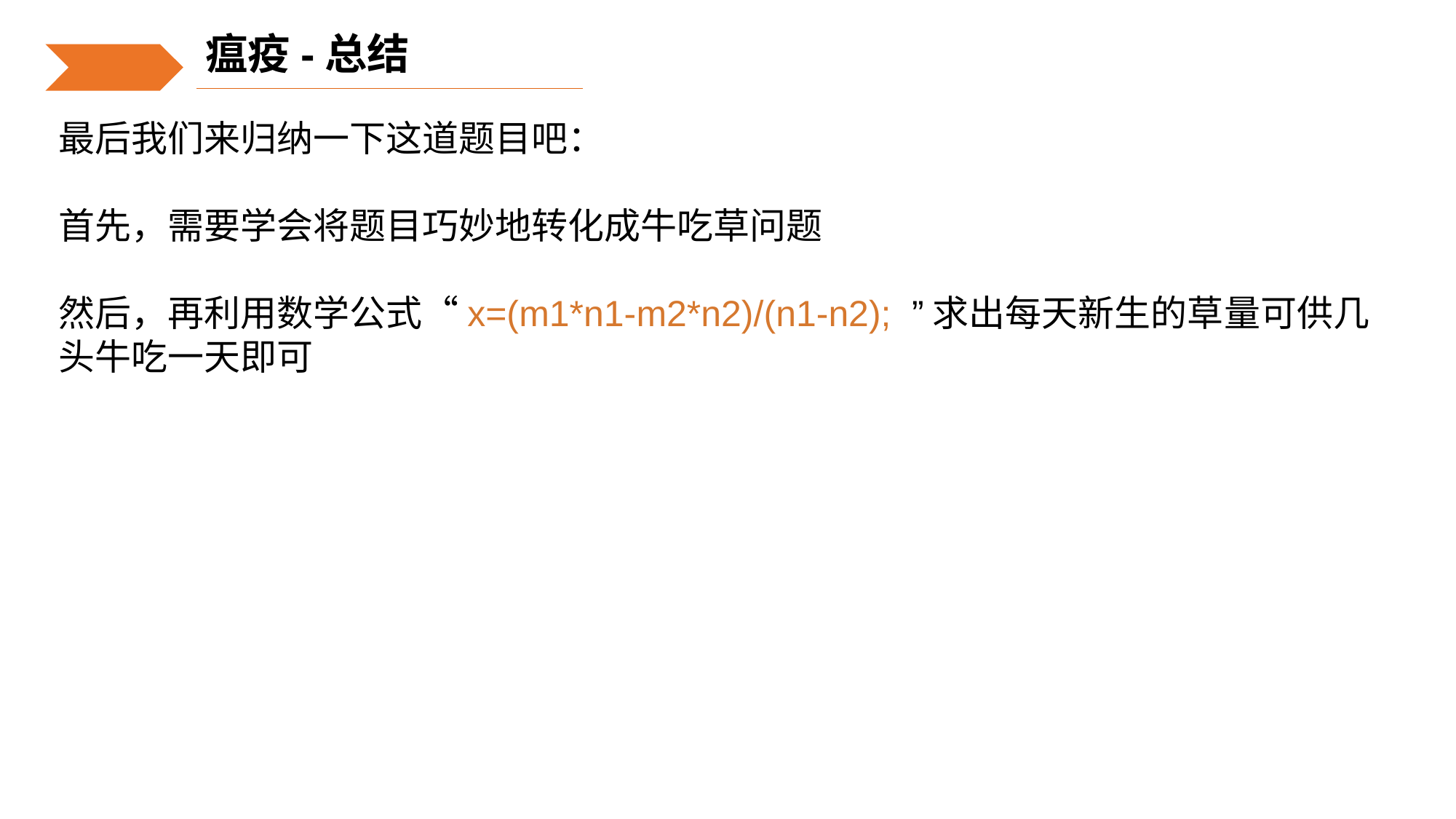

瘟疫-总结
最后我们来归纳一下这道题目吧：

首先，需要学会将题目巧妙地转化成牛吃草问题

然后，再利用数学公式“x=(m1*n1-m2*n2)/(n1-n2);  ”求出每天新生的草量可供几头牛吃一天即可